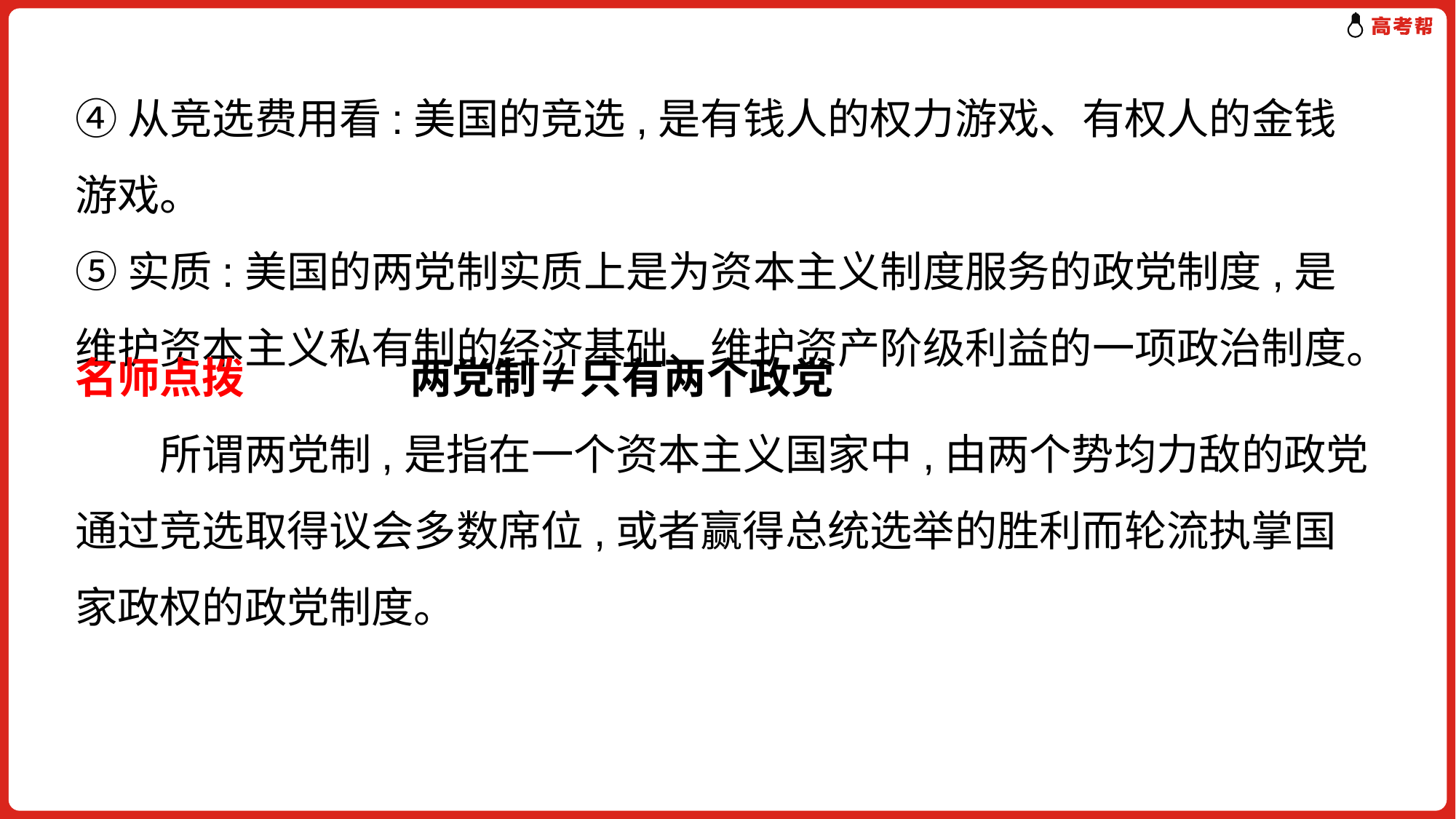

④从竞选费用看:美国的竞选,是有钱人的权力游戏、有权人的金钱游戏。
⑤实质:美国的两党制实质上是为资本主义制度服务的政党制度,是维护资本主义私有制的经济基础、维护资产阶级利益的一项政治制度。
名师点拨 　            两党制≠只有两个政党
　　所谓两党制,是指在一个资本主义国家中,由两个势均力敌的政党通过竞选取得议会多数席位,或者赢得总统选举的胜利而轮流执掌国家政权的政党制度。